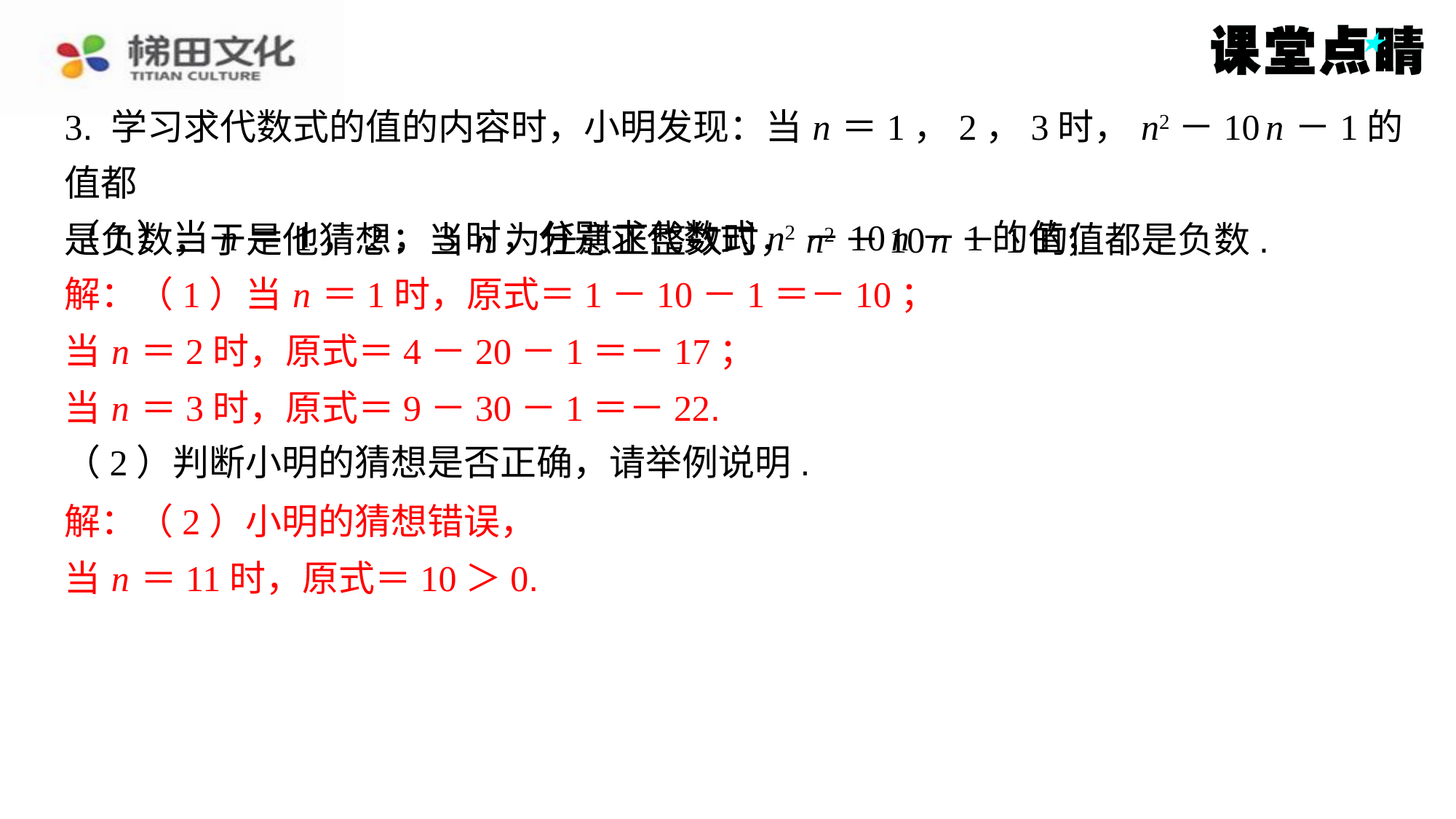

3. 学习求代数式的值的内容时，小明发现：当 n ＝1，2，3时， n2－10 n －1的值都
是负数，于是他猜想：当 n 为任意正整数时， n2－10 n －1的值都是负数.
（1）当 n ＝1，2，3时，分别求代数式 n2－10 n －1的值；
解：（1）当 n ＝1时，原式＝1－10－1＝－10；
当 n ＝2时，原式＝4－20－1＝－17；
当 n ＝3时，原式＝9－30－1＝－22.
（2）判断小明的猜想是否正确，请举例说明.
解：（2）小明的猜想错误，
当 n ＝11时，原式＝10＞0.
解：（1）当 n ＝1时，原式＝1－10－1＝－10；
当 n ＝2时，原式＝4－20－1＝－17；
当 n ＝3时，原式＝9－30－1＝－22.
解：（2）小明的猜想错误，
当 n ＝11时，原式＝10＞0.